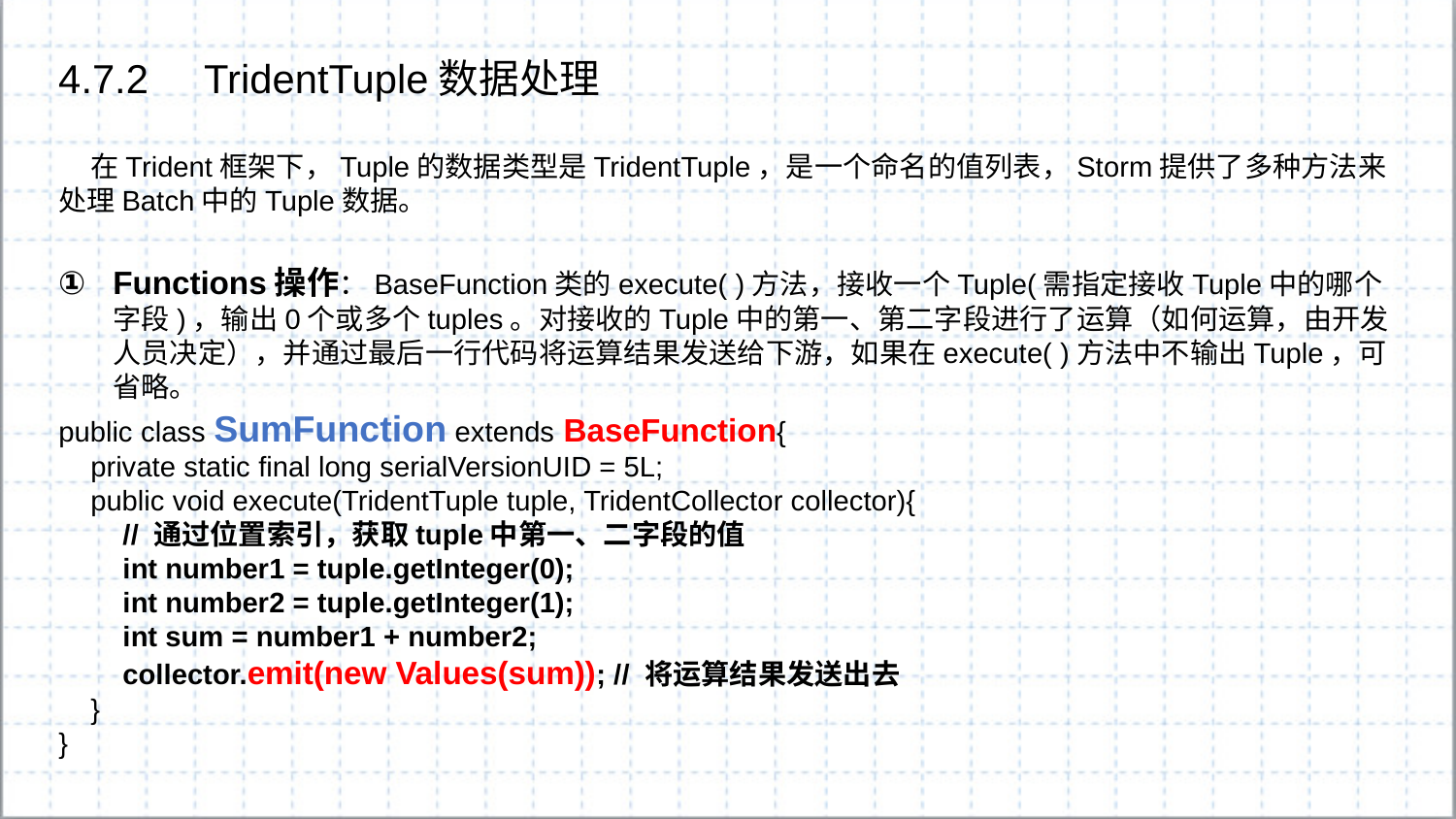

4.7.2	TridentTuple数据处理
    在Trident框架下，Tuple的数据类型是TridentTuple，是一个命名的值列表，Storm提供了多种方法来处理Batch中的Tuple数据。
Functions操作：BaseFunction类的execute( )方法，接收一个Tuple(需指定接收Tuple中的哪个字段)，输出0个或多个tuples。对接收的Tuple中的第一、第二字段进行了运算（如何运算，由开发人员决定），并通过最后一行代码将运算结果发送给下游，如果在execute( )方法中不输出Tuple，可省略。
public class SumFunction extends BaseFunction{
    private static final long serialVersionUID = 5L;
    public void execute(TridentTuple tuple, TridentCollector collector){
        // 通过位置索引，获取tuple中第一、二字段的值
        int number1 = tuple.getInteger(0);
        int number2 = tuple.getInteger(1);
        int sum = number1 + number2;
        collector.emit(new Values(sum)); // 将运算结果发送出去
    }
}